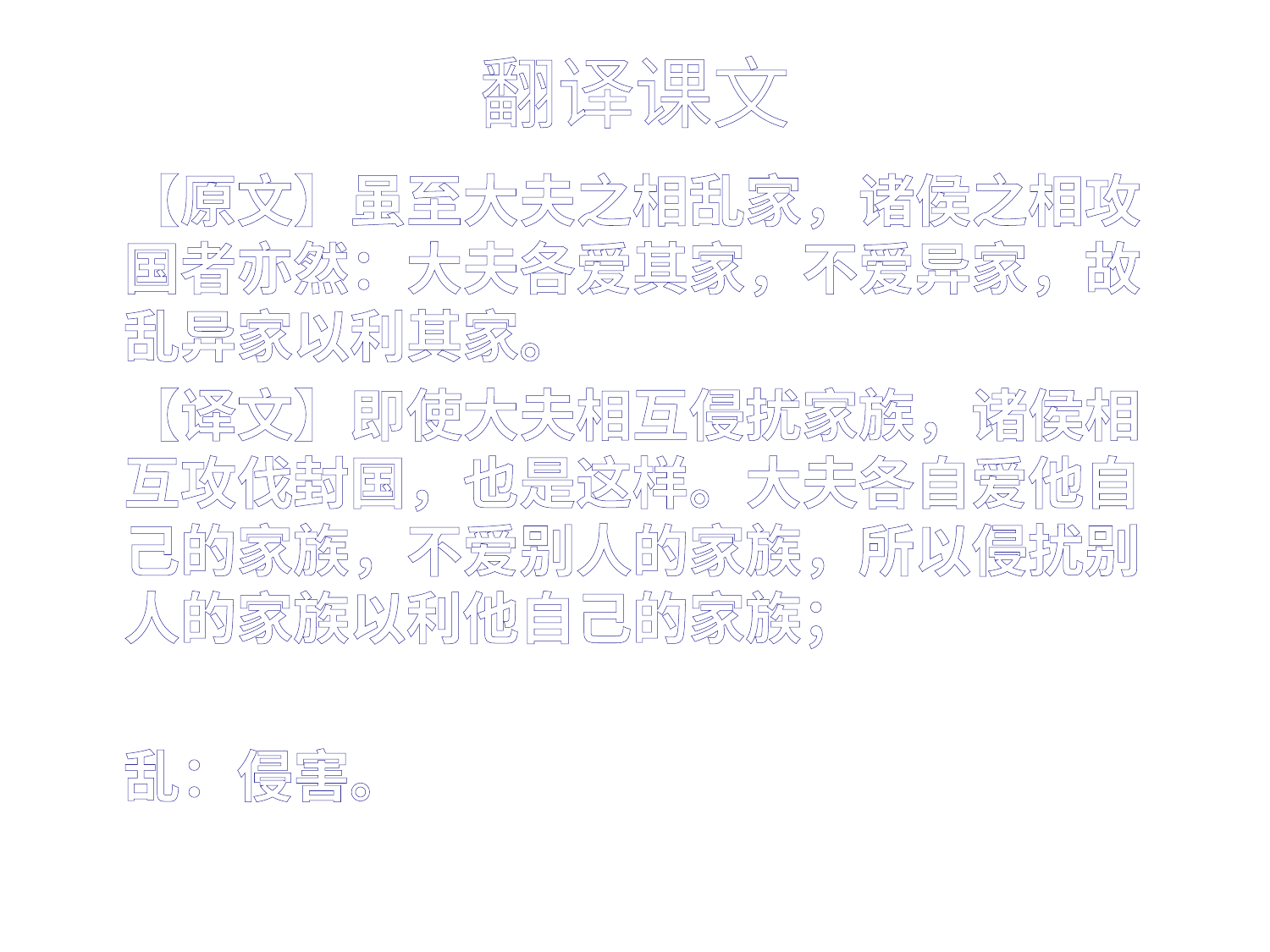

# 翻译课文
【原文】虽至大夫之相乱家，诸侯之相攻国者亦然：大夫各爱其家，不爱异家，故乱异家以利其家。
【译文】即使大夫相互侵扰家族，诸侯相互攻伐封国，也是这样。大夫各自爱他自己的家族，不爱别人的家族，所以侵扰别人的家族以利他自己的家族；

乱：侵害。